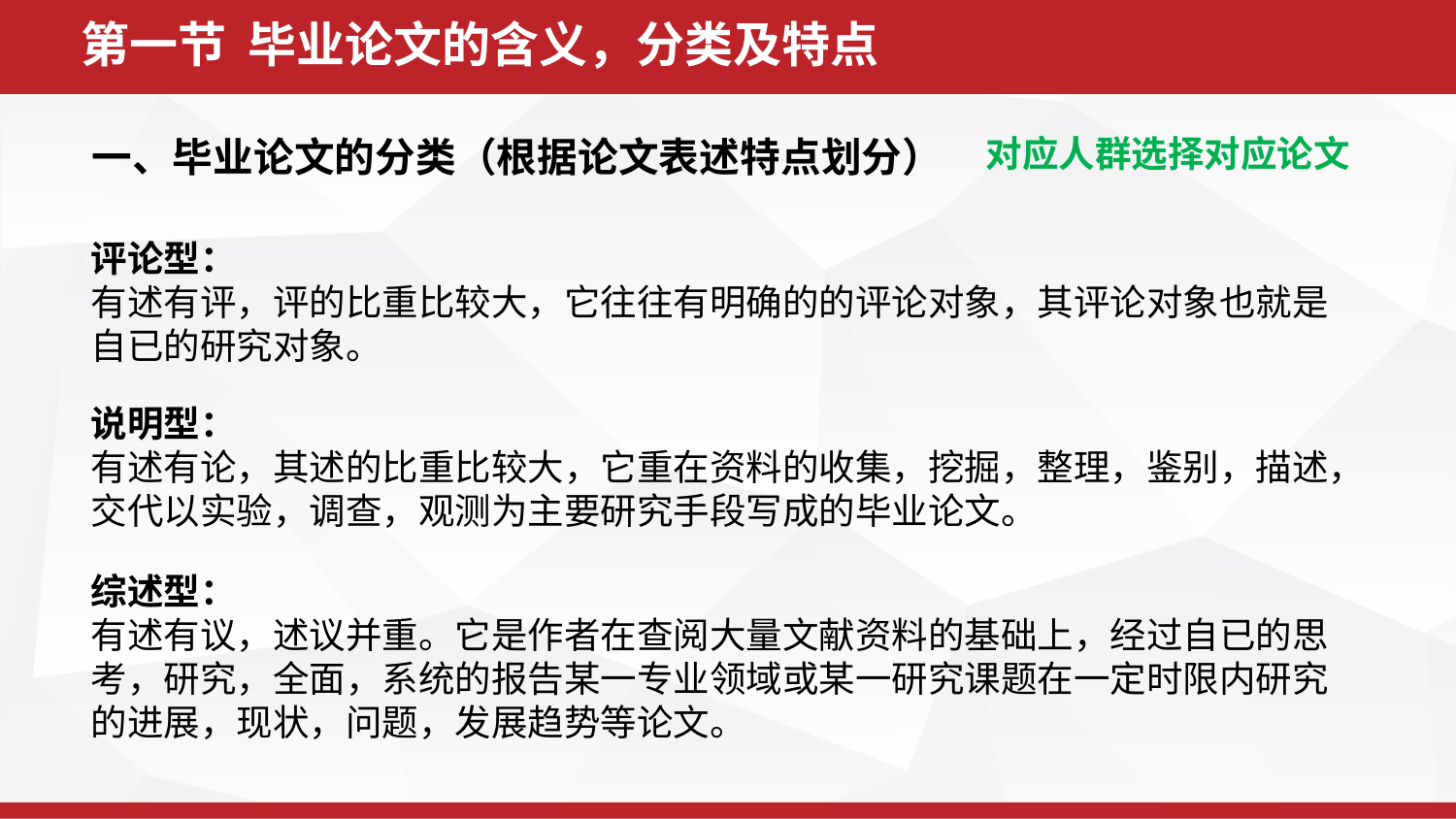

第一节  毕业论文的含义，分类及特点
一、毕业论文的分类（根据论文表述特点划分）
对应人群选择对应论文
评论型：
有述有评，评的比重比较大，它往往有明确的的评论对象，其评论对象也就是自已的研究对象。
说明型：
有述有论，其述的比重比较大，它重在资料的收集，挖掘，整理，鉴别，描述，交代以实验，调查，观测为主要研究手段写成的毕业论文。
综述型：
有述有议，述议并重。它是作者在查阅大量文献资料的基础上，经过自已的思考，研究，全面，系统的报告某一专业领域或某一研究课题在一定时限内研究的进展，现状，问题，发展趋势等论文。